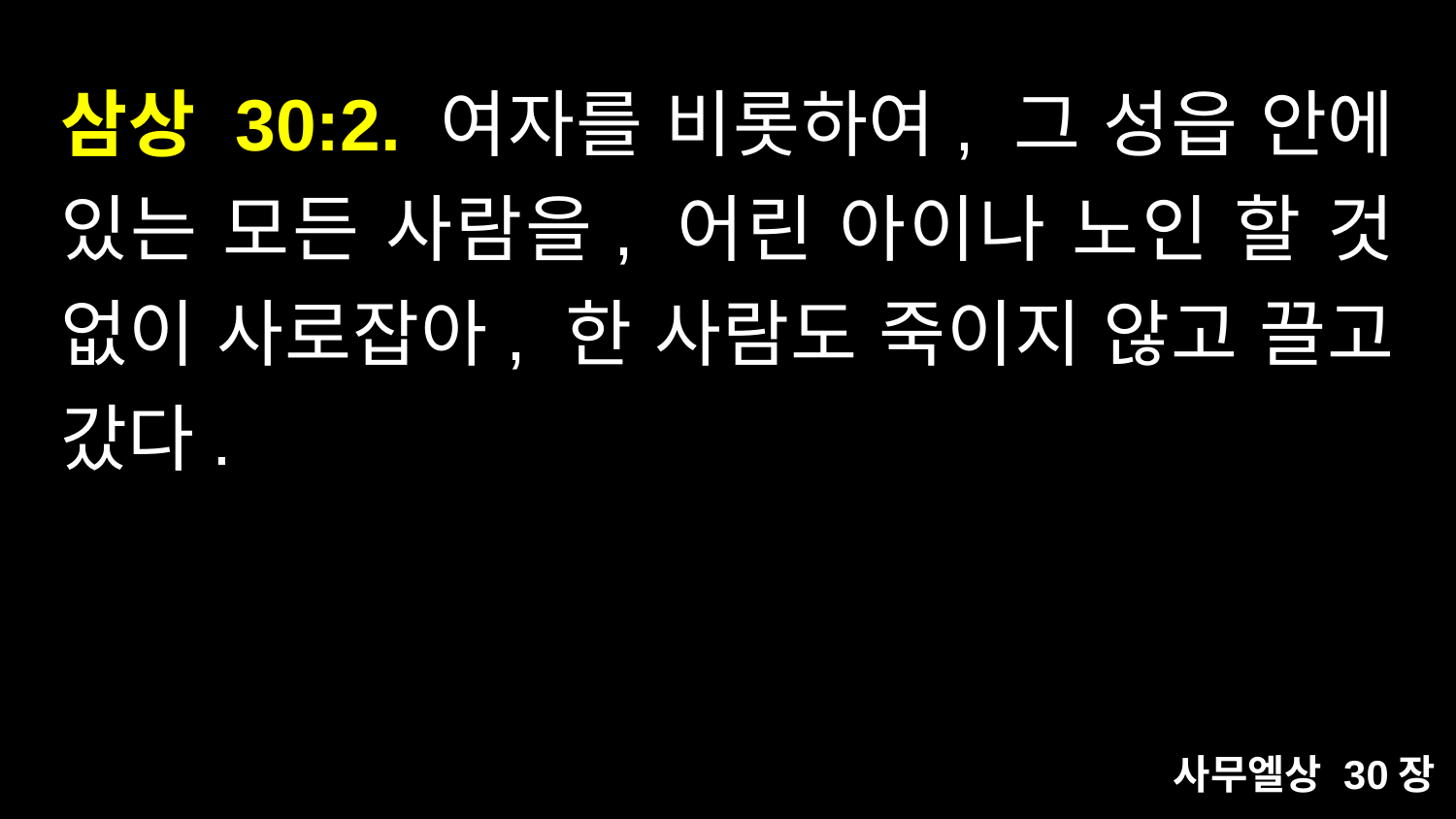

# 삼상 30:2. 여자를 비롯하여, 그 성읍 안에 있는 모든 사람을, 어린 아이나 노인 할 것 없이 사로잡아, 한 사람도 죽이지 않고 끌고 갔다.
사무엘상 30장